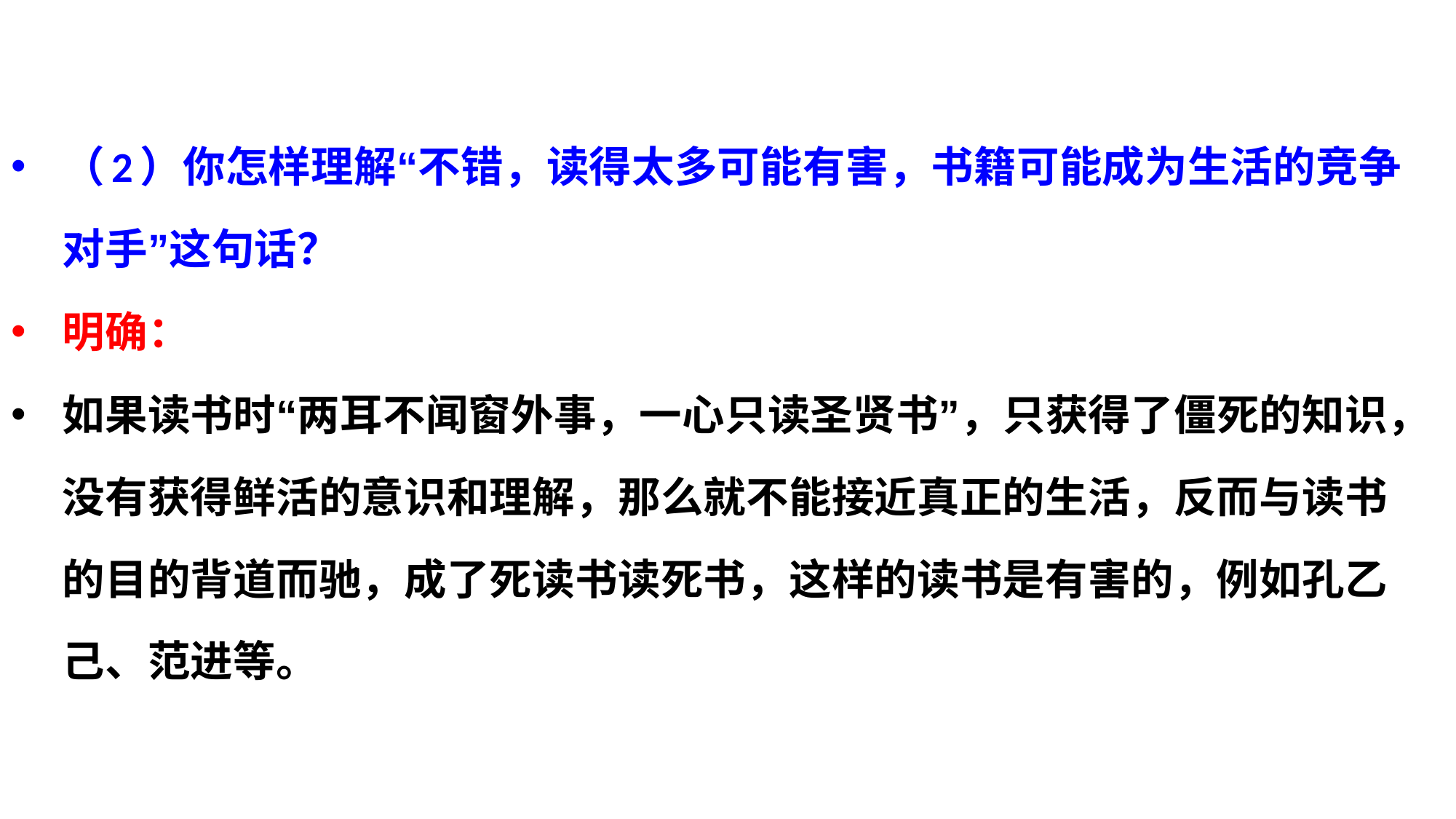

（2）你怎样理解“不错，读得太多可能有害，书籍可能成为生活的竞争对手”这句话？
明确：
如果读书时“两耳不闻窗外事，一心只读圣贤书”，只获得了僵死的知识，没有获得鲜活的意识和理解，那么就不能接近真正的生活，反而与读书的目的背道而驰，成了死读书读死书，这样的读书是有害的，例如孔乙己、范进等。